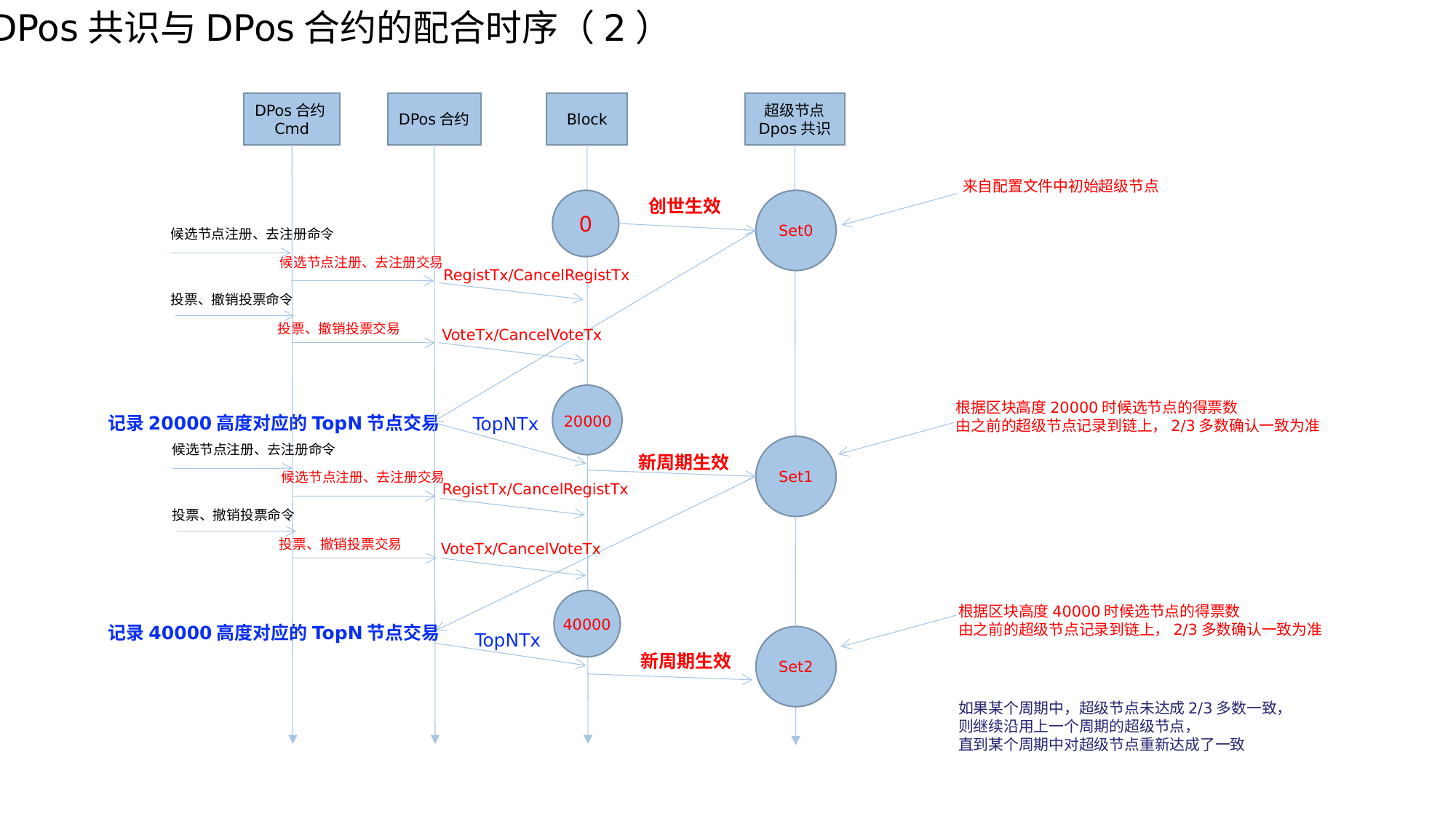

DPos共识与DPos合约的配合时序（2）
DPos合约Cmd
DPos合约
Block
超级节点
Dpos共识
来自配置文件中初始超级节点
创世生效
0
Set0
候选节点注册、去注册命令
候选节点注册、去注册交易
RegistTx/CancelRegistTx
投票、撤销投票命令
投票、撤销投票交易
VoteTx/CancelVoteTx

根据区块高度20000时候选节点的得票数
由之前的超级节点记录到链上，2/3多数确认一致为准
20000
记录20000高度对应的TopN节点交易
TopNTx
候选节点注册、去注册命令
Set1
新周期生效
候选节点注册、去注册交易
RegistTx/CancelRegistTx
投票、撤销投票命令
投票、撤销投票交易
VoteTx/CancelVoteTx

根据区块高度40000时候选节点的得票数
由之前的超级节点记录到链上，2/3多数确认一致为准
40000
记录40000高度对应的TopN节点交易
TopNTx
Set2
新周期生效
如果某个周期中，超级节点未达成2/3多数一致，
则继续沿用上一个周期的超级节点，
直到某个周期中对超级节点重新达成了一致